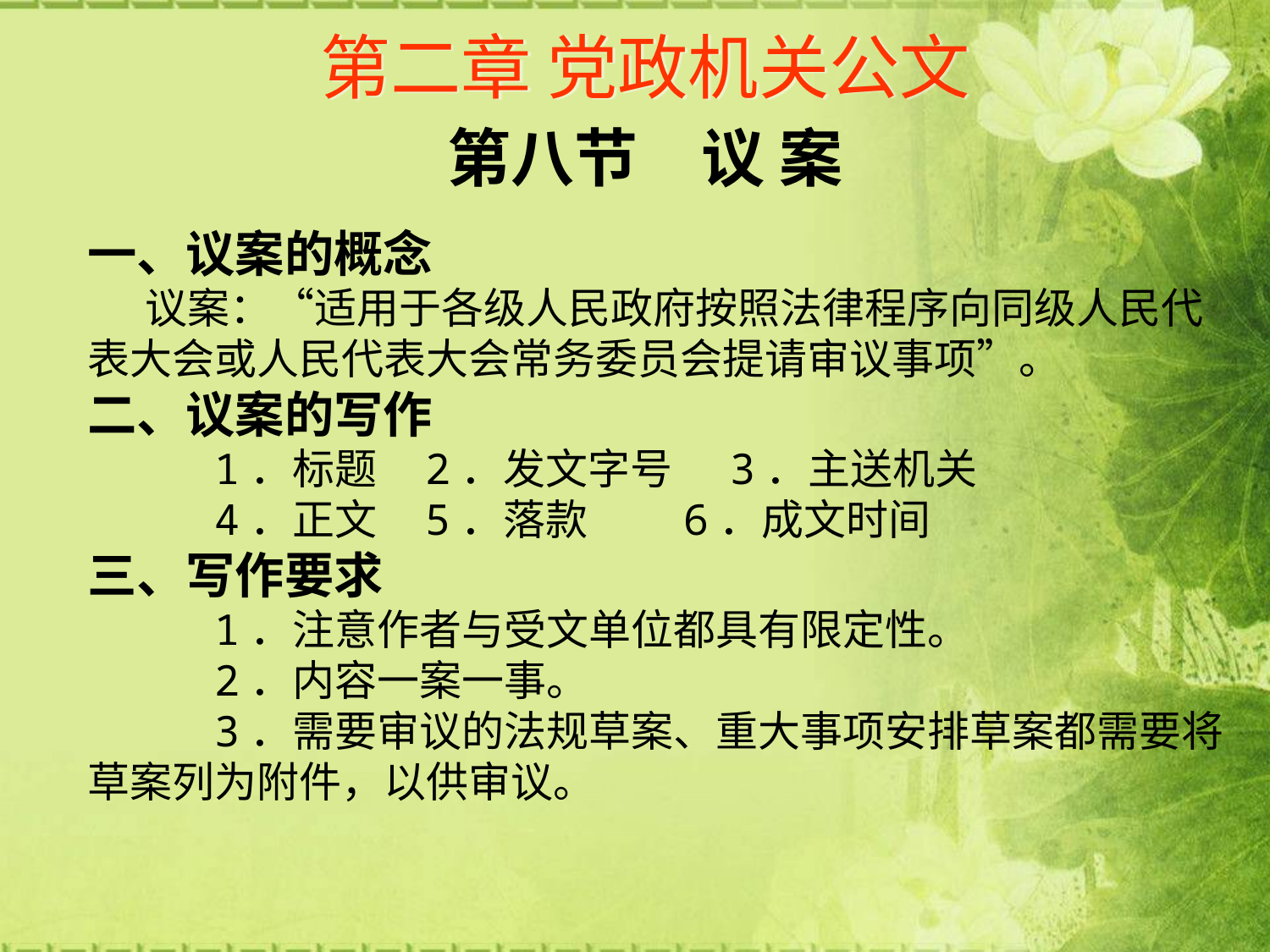

# 第二章 党政机关公文
第八节　议 案
一、议案的概念
     议案：“适用于各级人民政府按照法律程序向同级人民代表大会或人民代表大会常务委员会提请审议事项”。
二、议案的写作
     1．标题    2．发文字号     3．主送机关
     4．正文    5．落款         6．成文时间
三、写作要求
     1．注意作者与受文单位都具有限定性。
     2．内容一案一事。
     3．需要审议的法规草案、重大事项安排草案都需要将草案列为附件，以供审议。